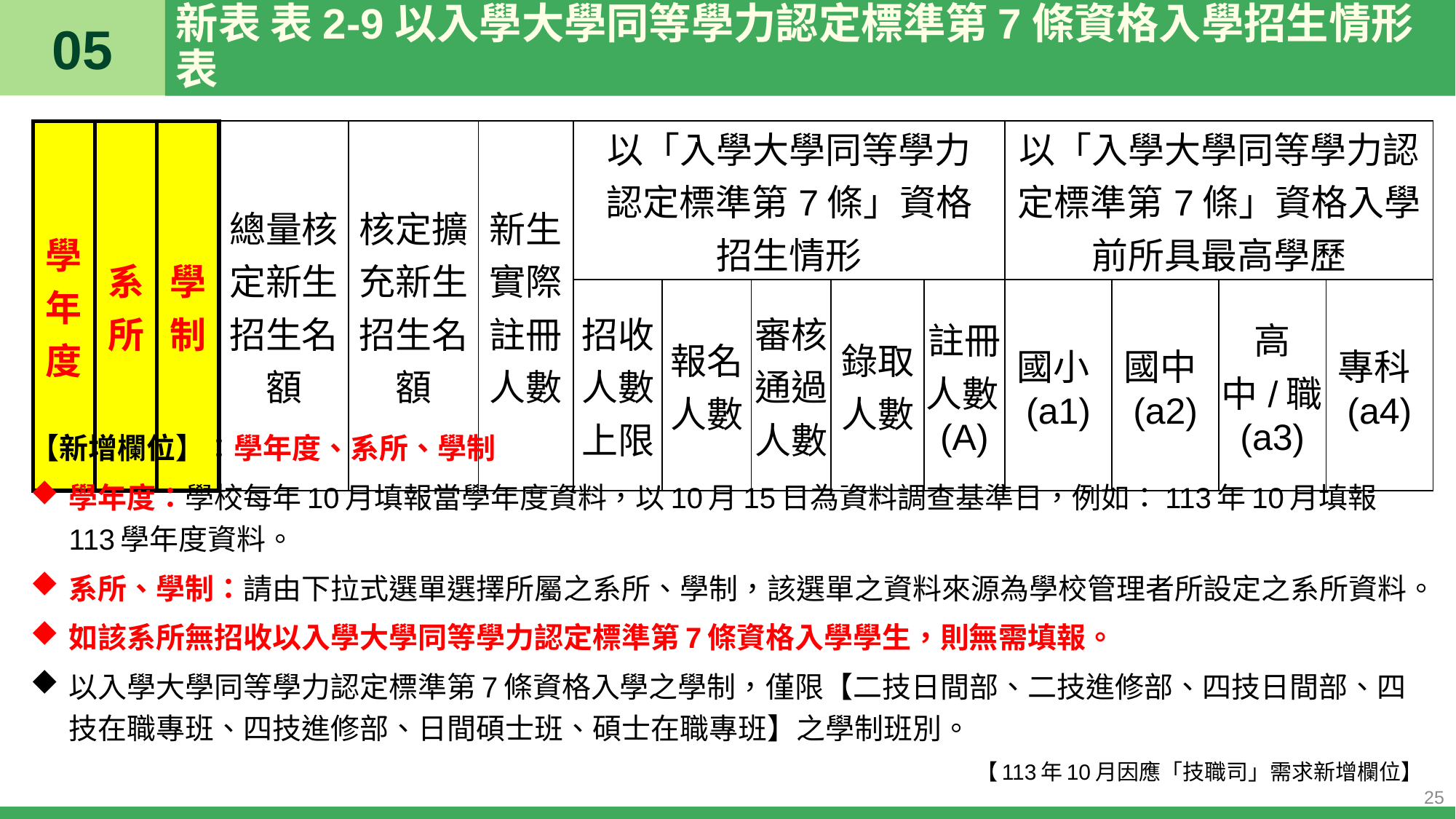

05
# 新表 表2-9以入學大學同等學力認定標準第7條資格入學招生情形表
| 學年度 | 系所 | 學制 | 總量核定新生招生名額 | 核定擴充新生招生名額 | 新生實際註冊人數 | 以「入學大學同等學力 認定標準第7條」資格 招生情形 |  |  |  |  | 以「入學大學同等學力認定標準第7條」資格入學前所具最高學歷 |  |  |  |
| --- | --- | --- | --- | --- | --- | --- | --- | --- | --- | --- | --- | --- | --- | --- |
|  |  |  |  |  |  | 招收人數上限 | 報名人數 | 審核通過人數 | 錄取人數 | 註冊人數(A) | 國小(a1) | 國中(a2) | 高中/職(a3) | 專科(a4) |
【新增欄位】：學年度、系所、學制
學年度：學校每年10月填報當學年度資料，以10月15日為資料調查基準日，例如：113年10月填報113學年度資料。
系所、學制：請由下拉式選單選擇所屬之系所、學制，該選單之資料來源為學校管理者所設定之系所資料。
如該系所無招收以入學大學同等學力認定標準第7條資格入學學生，則無需填報。
以入學大學同等學力認定標準第7條資格入學之學制，僅限【二技日間部、二技進修部、四技日間部、四技在職專班、四技進修部、日間碩士班、碩士在職專班】之學制班別。
【113年10月因應「技職司」需求新增欄位】

25